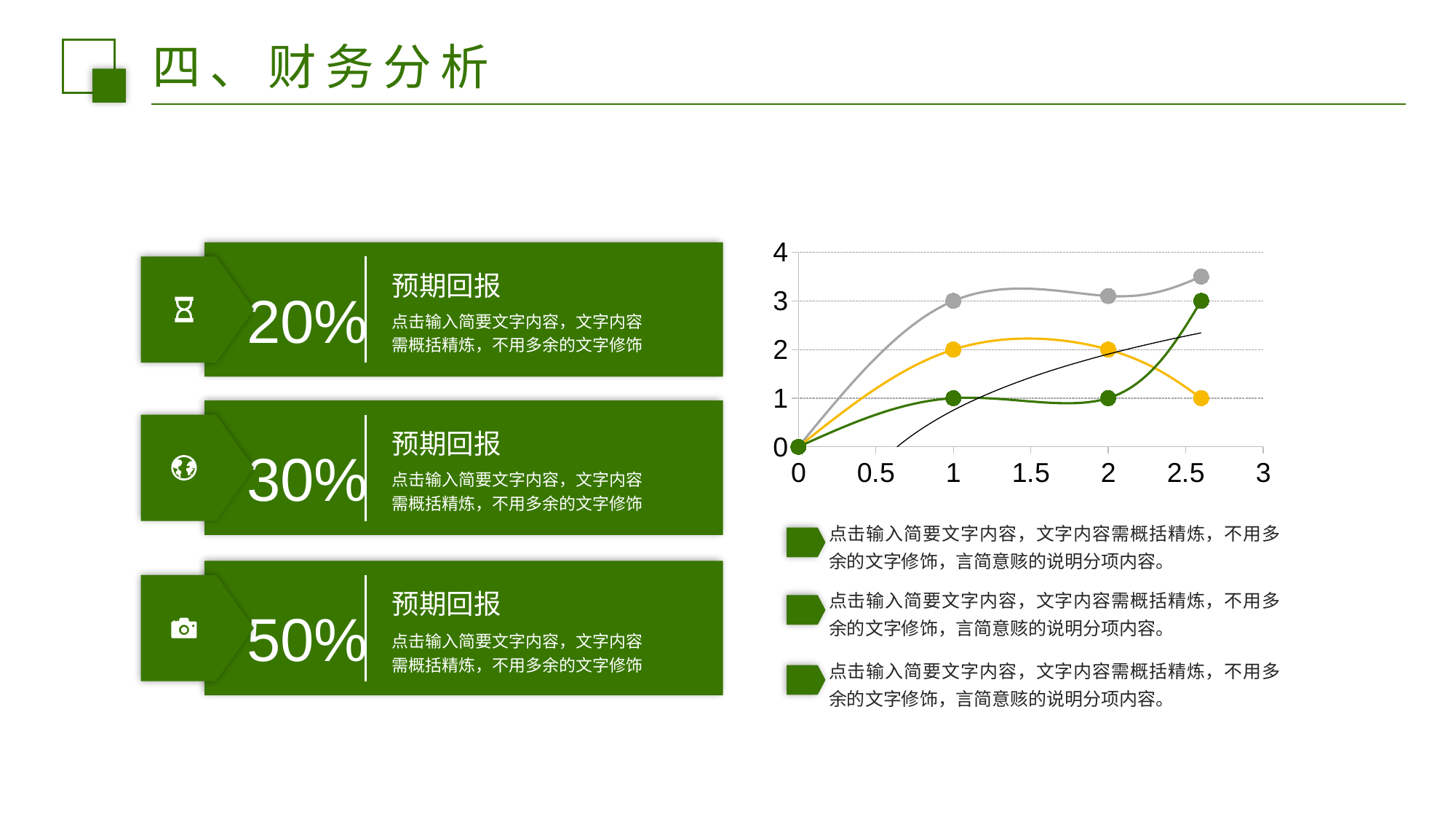

四、财务分析

### Chart

| Category |  |  |  |  |
|---|---|---|---|---|

预期回报
点击输入简要文字内容，文字内容需概括精炼，不用多余的文字修饰
20%

预期回报
点击输入简要文字内容，文字内容需概括精炼，不用多余的文字修饰
30%
点击输入简要文字内容，文字内容需概括精炼，不用多余的文字修饰，言简意赅的说明分项内容。

点击输入简要文字内容，文字内容需概括精炼，不用多余的文字修饰，言简意赅的说明分项内容。
预期回报
点击输入简要文字内容，文字内容需概括精炼，不用多余的文字修饰
50%

点击输入简要文字内容，文字内容需概括精炼，不用多余的文字修饰，言简意赅的说明分项内容。